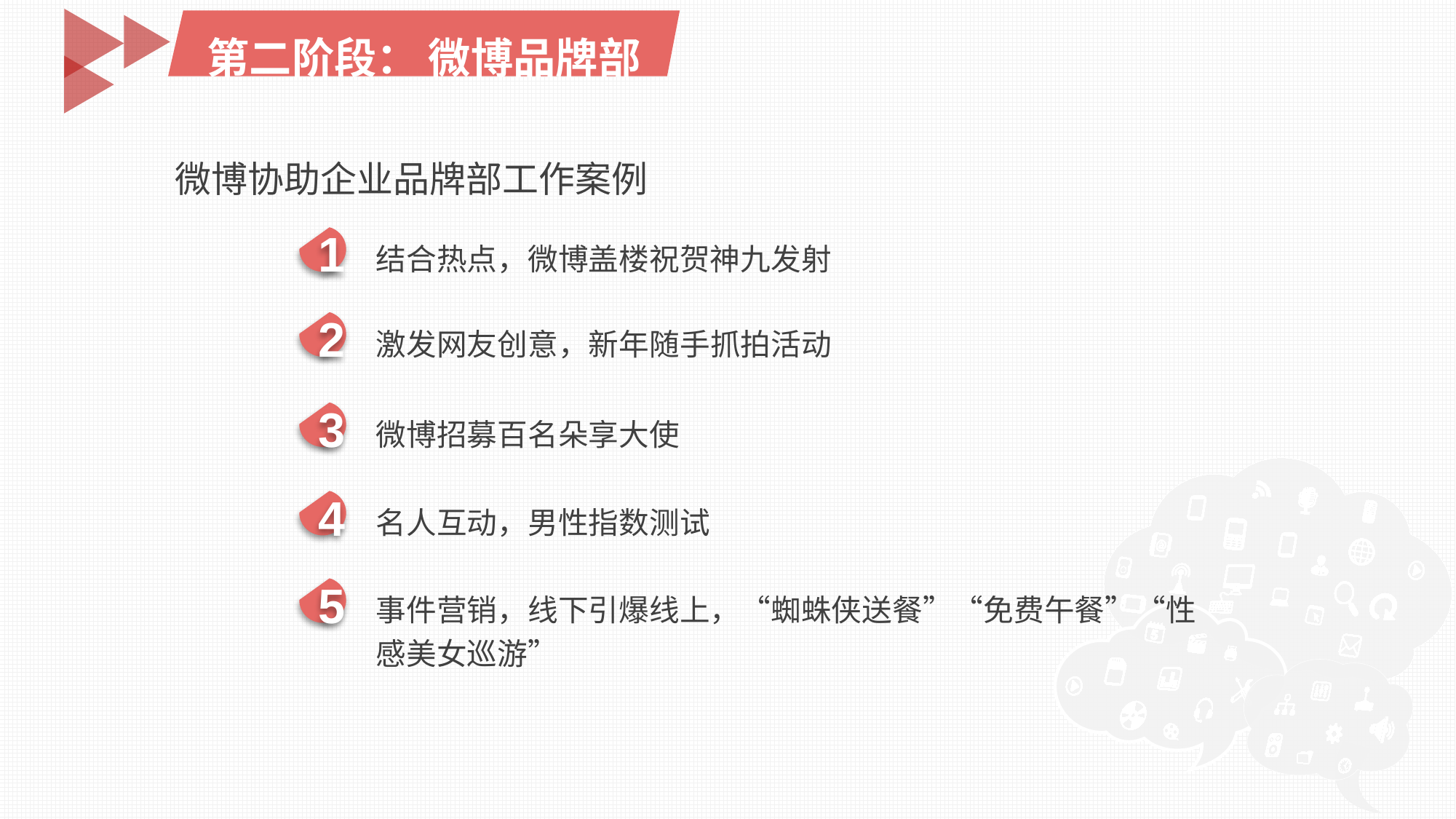

第二阶段： 微博品牌部

微博协助企业品牌部工作案例

1

结合热点，微博盖楼祝贺神九发射
2

激发网友创意，新年随手抓拍活动
3

微博招募百名朵享大使

4

名人互动，男性指数测试
5

事件营销，线下引爆线上，“蜘蛛侠送餐”“免费午餐”“性感美女巡游”